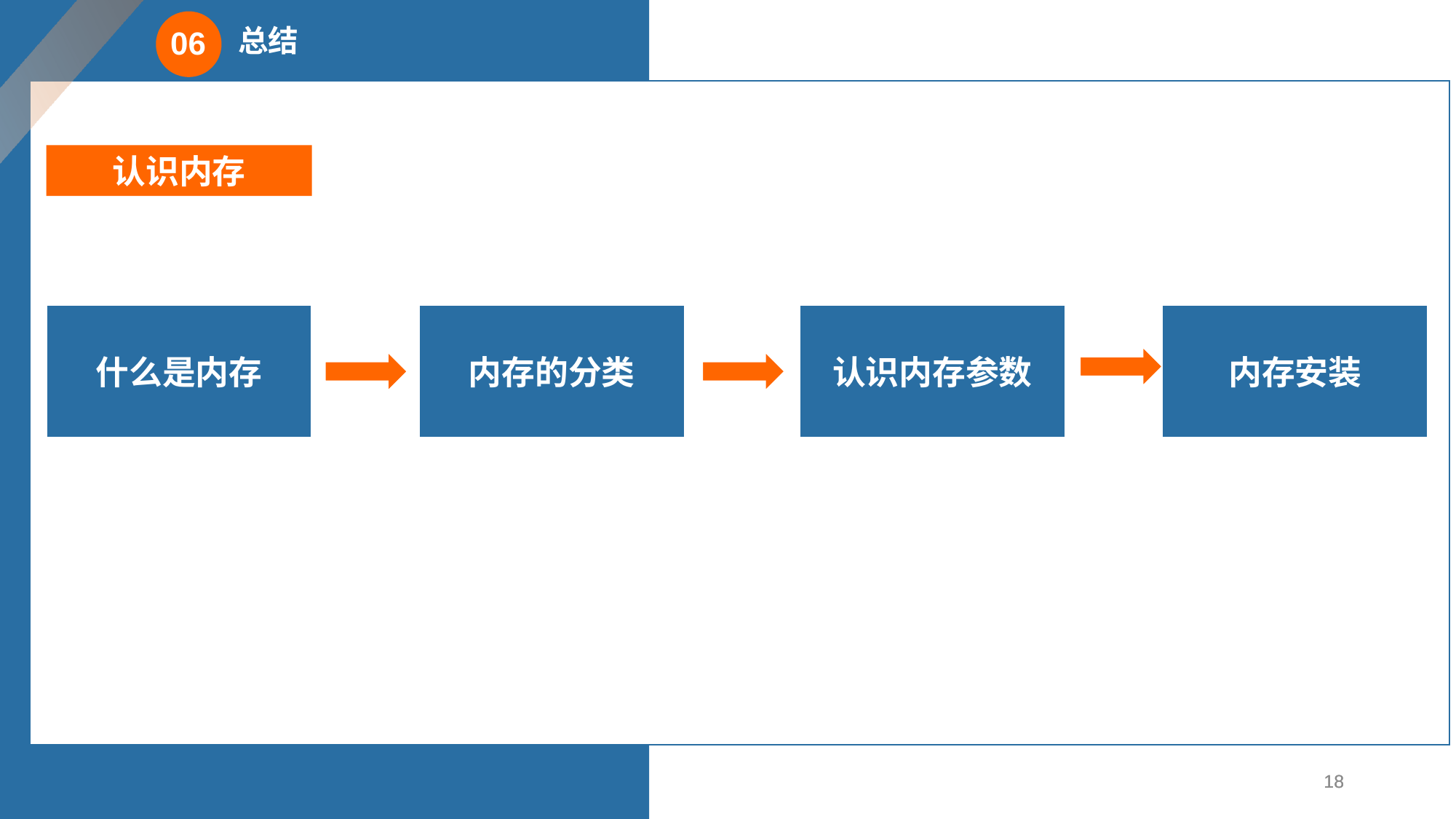

总结
06
认识内存
什么是内存
内存的分类
认识内存参数
内存安装